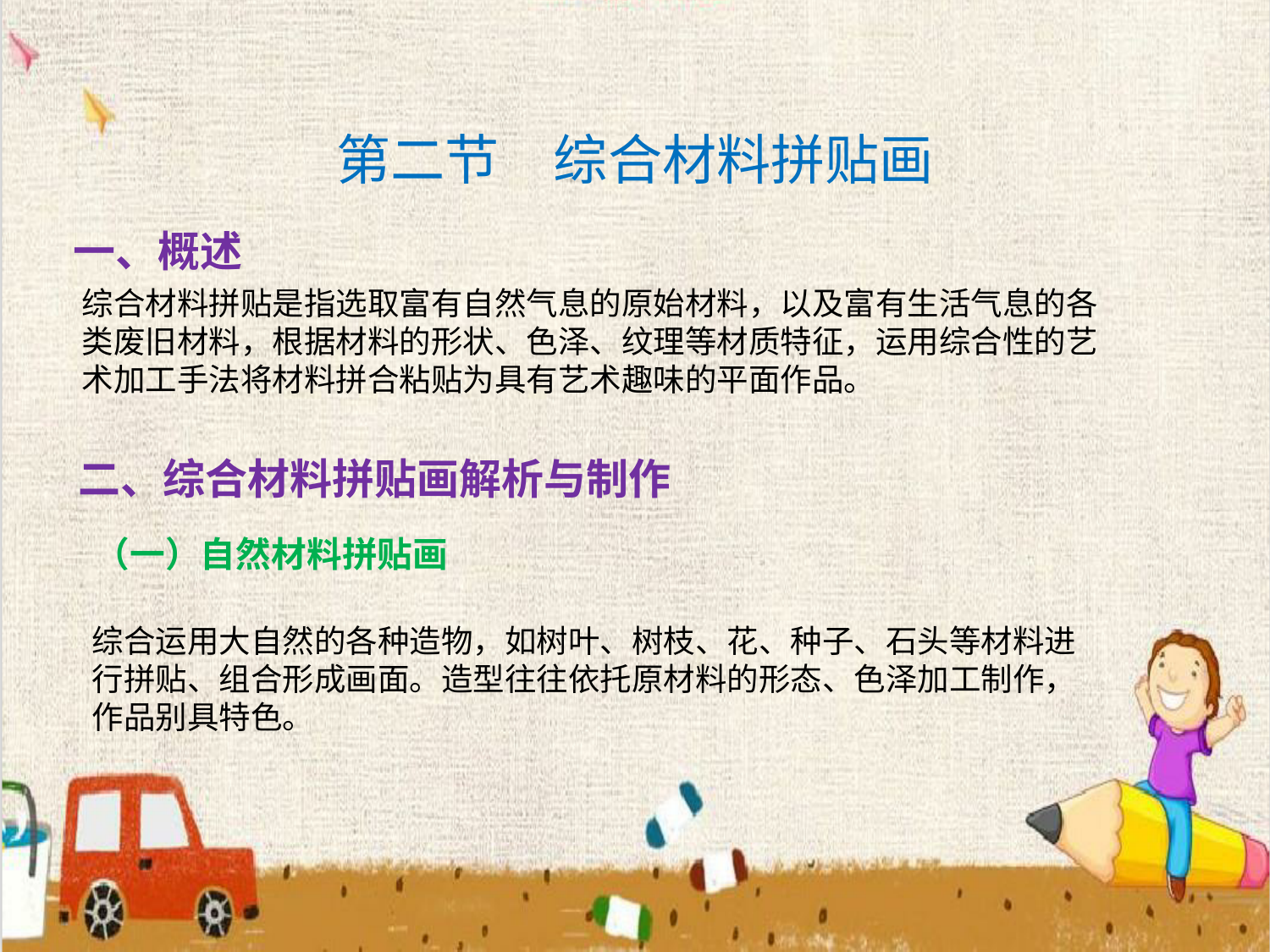

# 第二节　综合材料拼贴画
一、概述
综合材料拼贴是指选取富有自然气息的原始材料，以及富有生活气息的各类废旧材料，根据材料的形状、色泽、纹理等材质特征，运用综合性的艺术加工手法将材料拼合粘贴为具有艺术趣味的平面作品。
二、综合材料拼贴画解析与制作
（一）自然材料拼贴画
综合运用大自然的各种造物，如树叶、树枝、花、种子、石头等材料进行拼贴、组合形成画面。造型往往依托原材料的形态、色泽加工制作，作品别具特色。